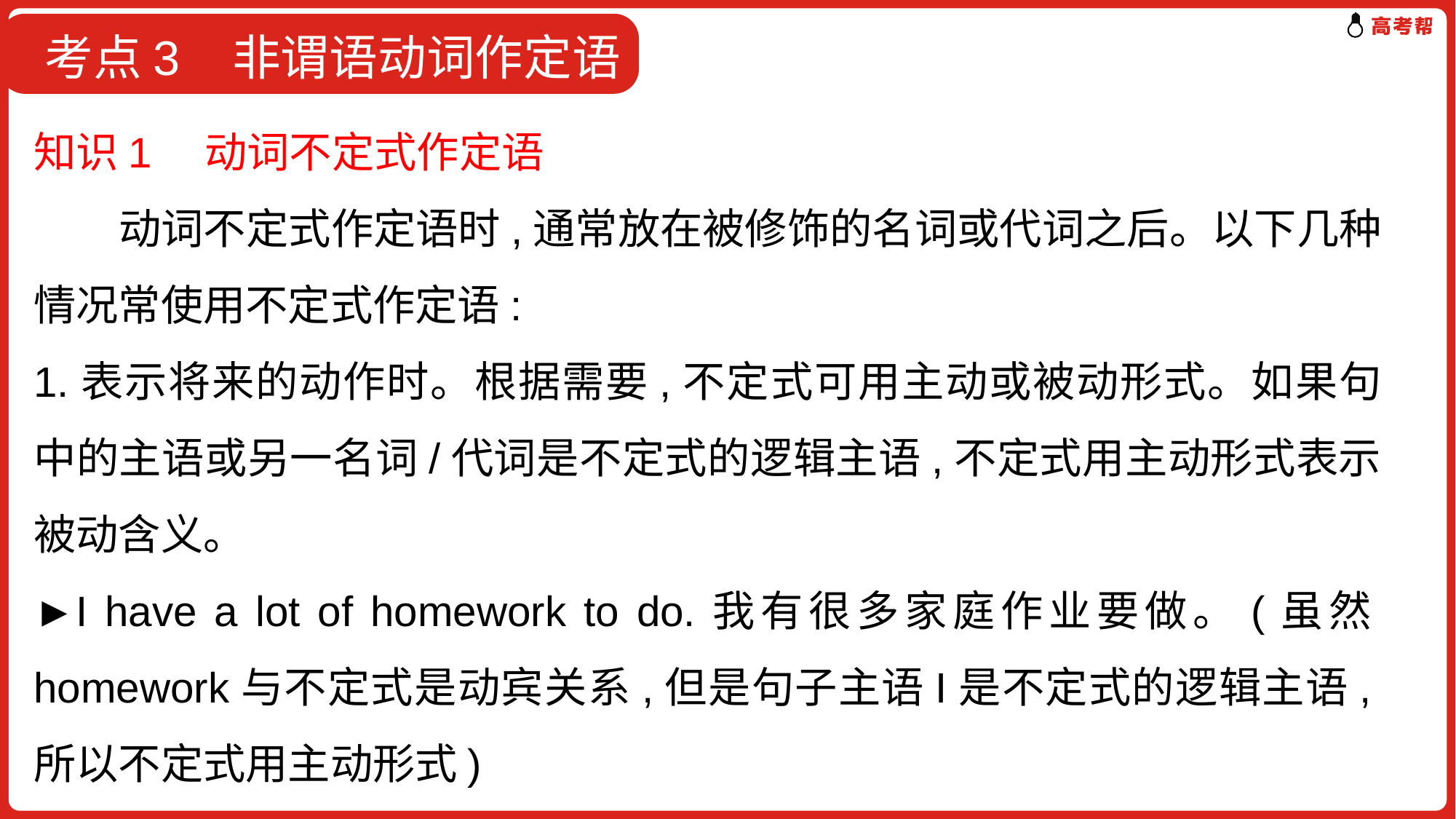

考点3   非谓语动词作定语

知识1　动词不定式作定语
　　动词不定式作定语时,通常放在被修饰的名词或代词之后。以下几种情况常使用不定式作定语:
1.表示将来的动作时。根据需要,不定式可用主动或被动形式。如果句中的主语或另一名词/代词是不定式的逻辑主语,不定式用主动形式表示被动含义。
►I have a lot of homework to do.我有很多家庭作业要做。(虽然homework与不定式是动宾关系,但是句子主语I是不定式的逻辑主语,所以不定式用主动形式)